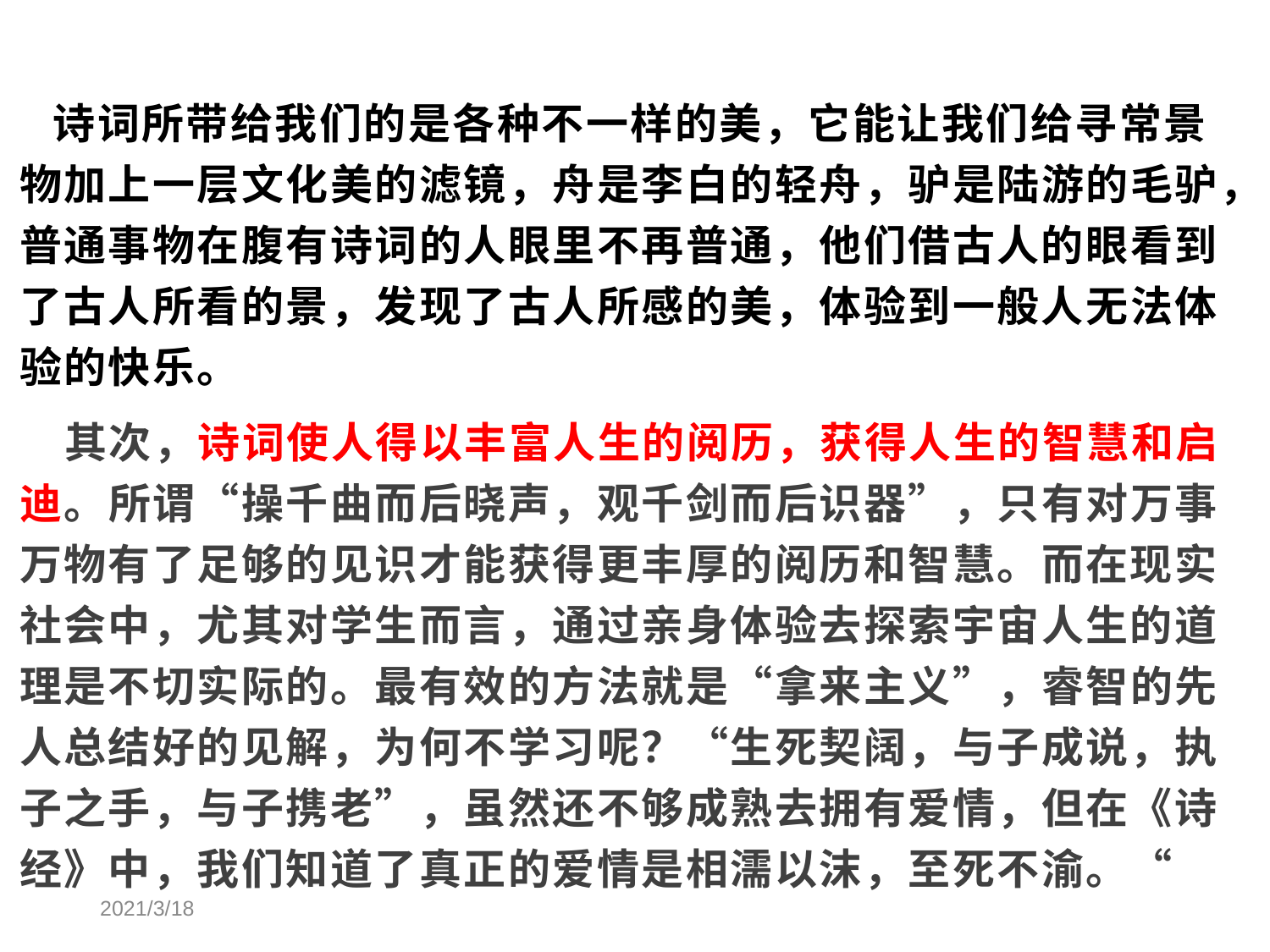

诗词所带给我们的是各种不一样的美，它能让我们给寻常景物加上一层文化美的滤镜，舟是李白的轻舟，驴是陆游的毛驴，普通事物在腹有诗词的人眼里不再普通，他们借古人的眼看到了古人所看的景，发现了古人所感的美，体验到一般人无法体验的快乐。
   其次，诗词使人得以丰富人生的阅历，获得人生的智慧和启迪。所谓“操千曲而后晓声，观千剑而后识器”，只有对万事万物有了足够的见识才能获得更丰厚的阅历和智慧。而在现实社会中，尤其对学生而言，通过亲身体验去探索宇宙人生的道理是不切实际的。最有效的方法就是“拿来主义”，睿智的先人总结好的见解，为何不学习呢？“生死契阔，与子成说，执子之手，与子携老”，虽然还不够成熟去拥有爱情，但在《诗经》中，我们知道了真正的爱情是相濡以沫，至死不渝。“
2021/3/18